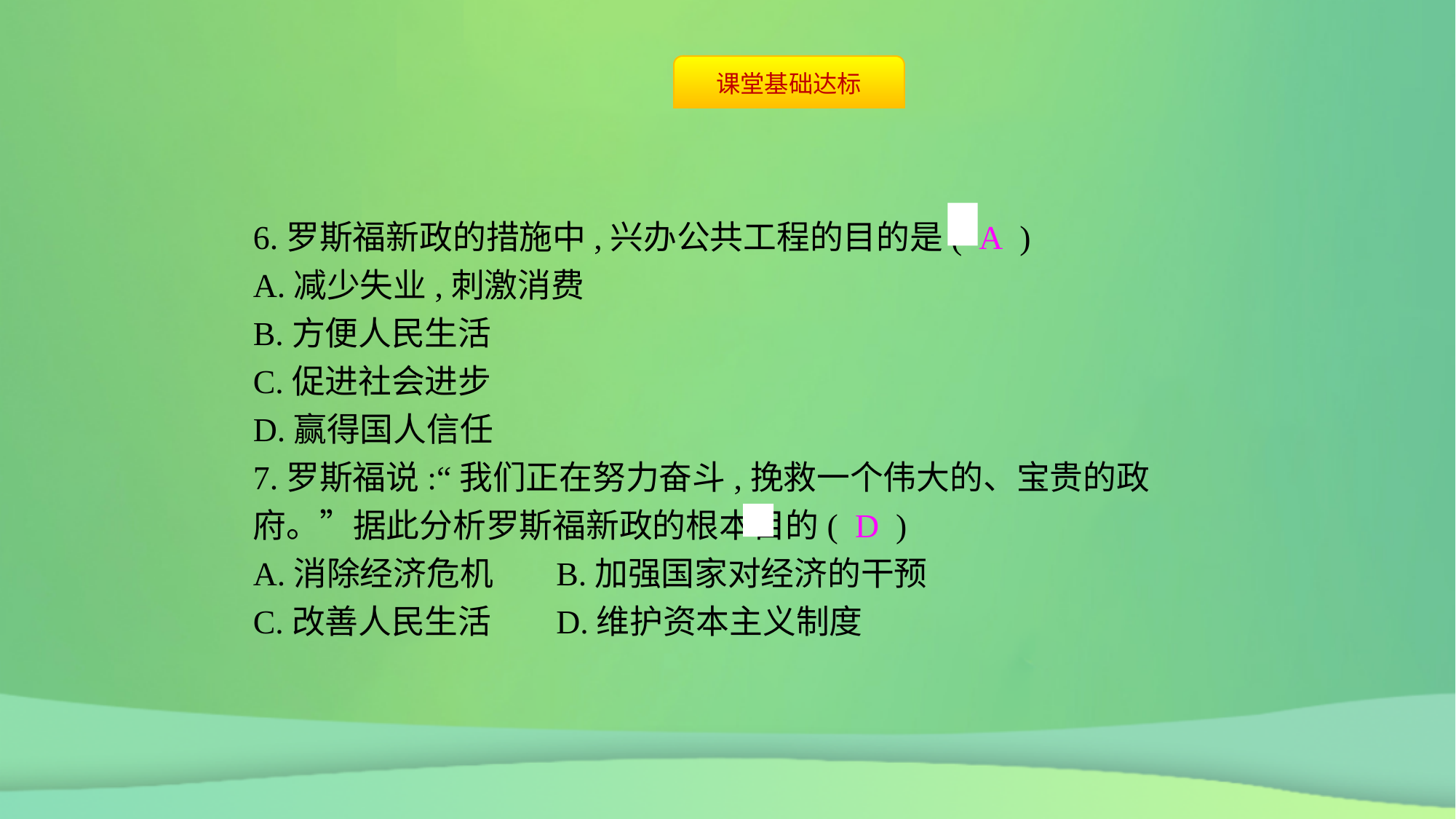

6.罗斯福新政的措施中,兴办公共工程的目的是(  A  )
A.减少失业,刺激消费
B.方便人民生活
C.促进社会进步
D.赢得国人信任
7.罗斯福说:“我们正在努力奋斗,挽救一个伟大的、宝贵的政府。”据此分析罗斯福新政的根本目的(  D  )
A.消除经济危机	B.加强国家对经济的干预
C.改善人民生活	D.维护资本主义制度